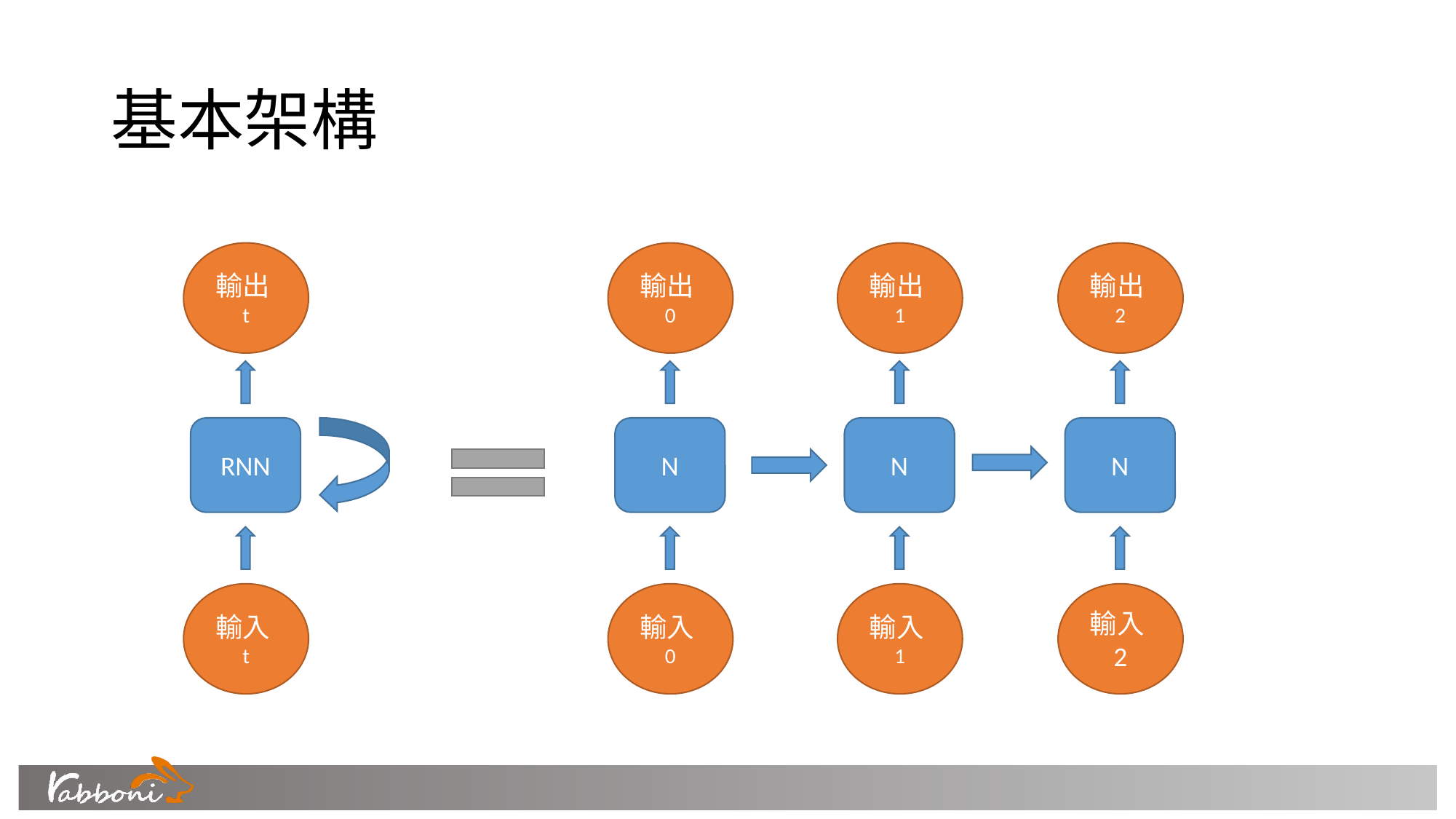

# 基本架構

輸出t
輸出0
輸出1
輸出2

RNN

N
N
N

輸入t
輸入0
輸入1
輸入2